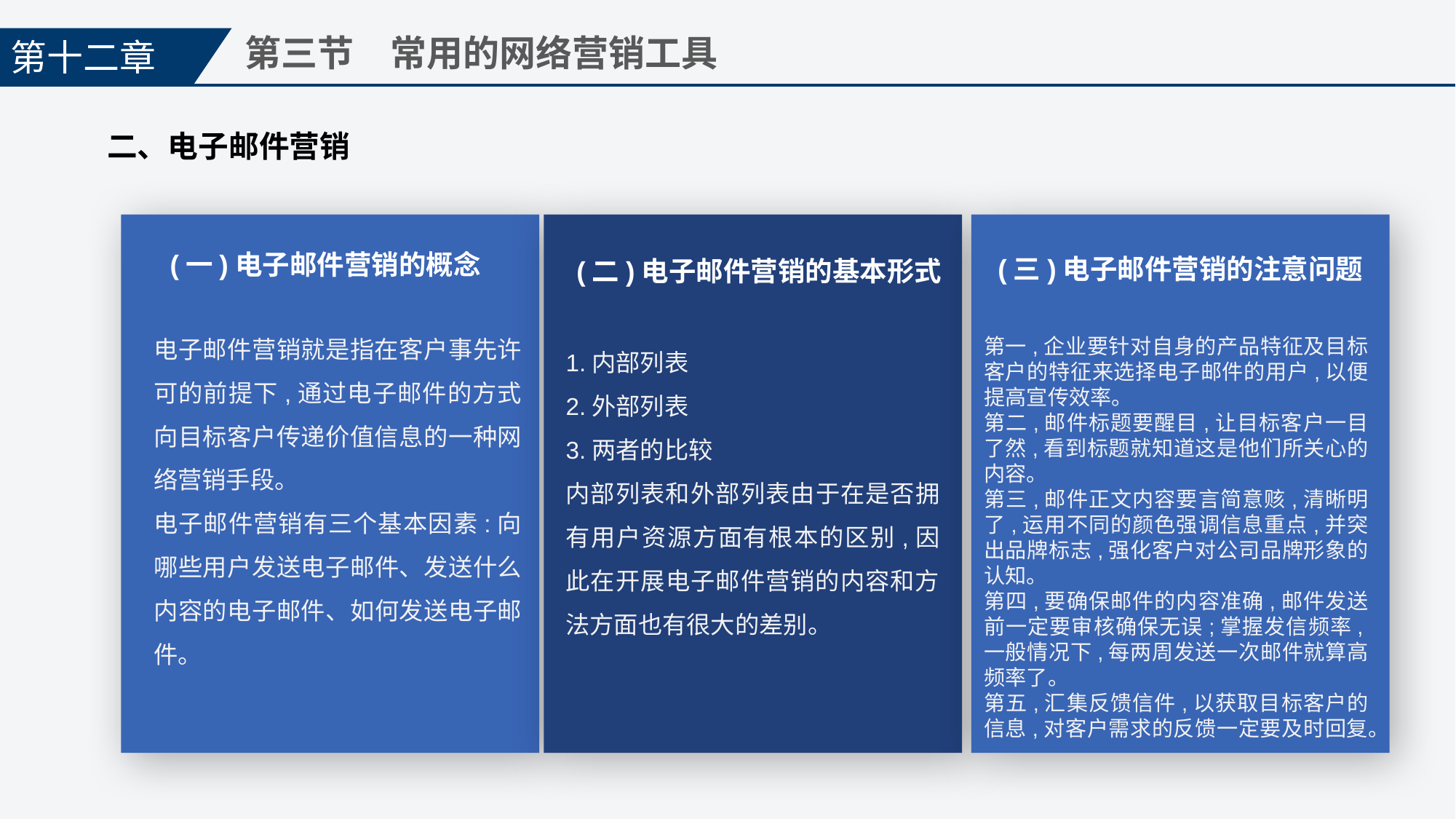

第十二章
第三节　常用的网络营销工具
二、电子邮件营销

(一)电子邮件营销的概念
(三)电子邮件营销的注意问题
(二)电子邮件营销的基本形式
电子邮件营销就是指在客户事先许可的前提下,通过电子邮件的方式向目标客户传递价值信息的一种网络营销手段。
电子邮件营销有三个基本因素:向哪些用户发送电子邮件、发送什么内容的电子邮件、如何发送电子邮件。
1.内部列表
2.外部列表
3.两者的比较
内部列表和外部列表由于在是否拥有用户资源方面有根本的区别,因此在开展电子邮件营销的内容和方法方面也有很大的差别。
第一,企业要针对自身的产品特征及目标客户的特征来选择电子邮件的用户,以便提高宣传效率。
第二,邮件标题要醒目,让目标客户一目了然,看到标题就知道这是他们所关心的内容。
第三,邮件正文内容要言简意赅,清晰明了,运用不同的颜色强调信息重点,并突出品牌标志,强化客户对公司品牌形象的认知。
第四,要确保邮件的内容准确,邮件发送前一定要审核确保无误;掌握发信频率,一般情况下,每两周发送一次邮件就算高频率了。
第五,汇集反馈信件,以获取目标客户的信息,对客户需求的反馈一定要及时回复。